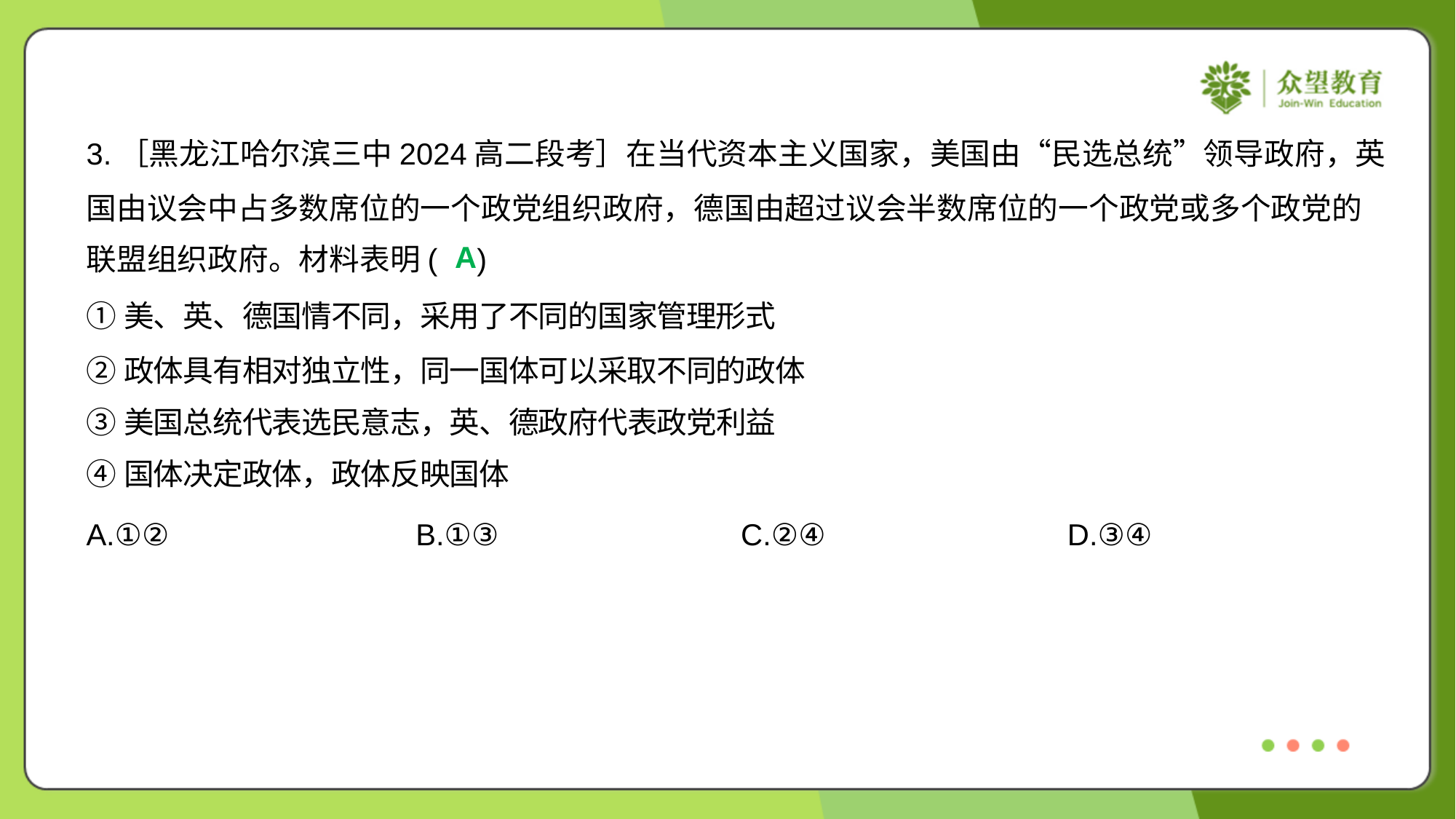

3.［黑龙江哈尔滨三中2024高二段考］在当代资本主义国家，美国由“民选总统”领导政府，英
国由议会中占多数席位的一个政党组织政府，德国由超过议会半数席位的一个政党或多个政党的
联盟组织政府。材料表明(     )
A
①美、英、德国情不同，采用了不同的国家管理形式
②政体具有相对独立性，同一国体可以采取不同的政体
③美国总统代表选民意志，英、德政府代表政党利益
④国体决定政体，政体反映国体
A.①②	B.①③	C.②④	D.③④